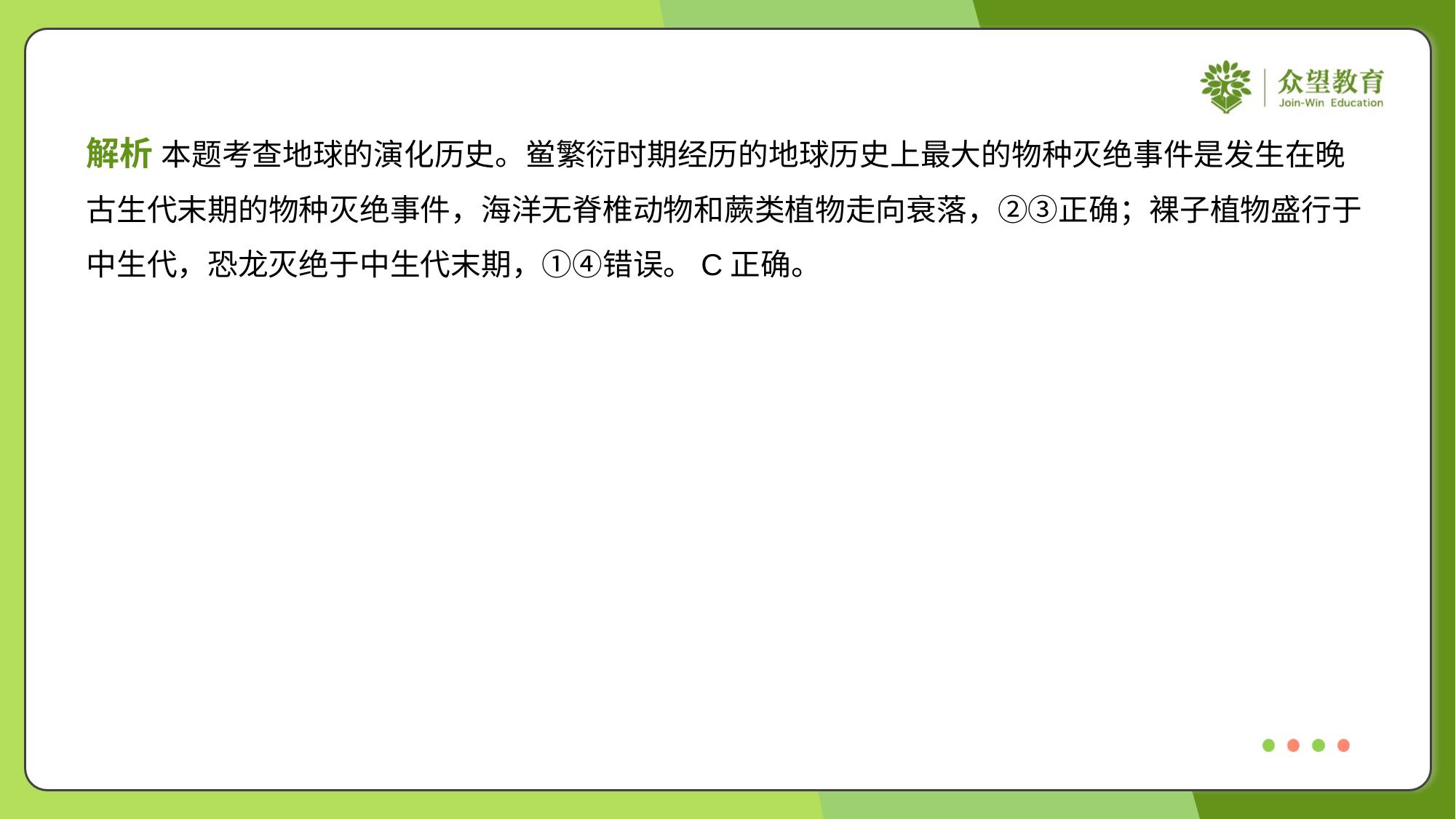

解析 本题考查地球的演化历史。鲎繁衍时期经历的地球历史上最大的物种灭绝事件是发生在晚
古生代末期的物种灭绝事件，海洋无脊椎动物和蕨类植物走向衰落，②③正确；裸子植物盛行于
中生代，恐龙灭绝于中生代末期，①④错误。C正确。